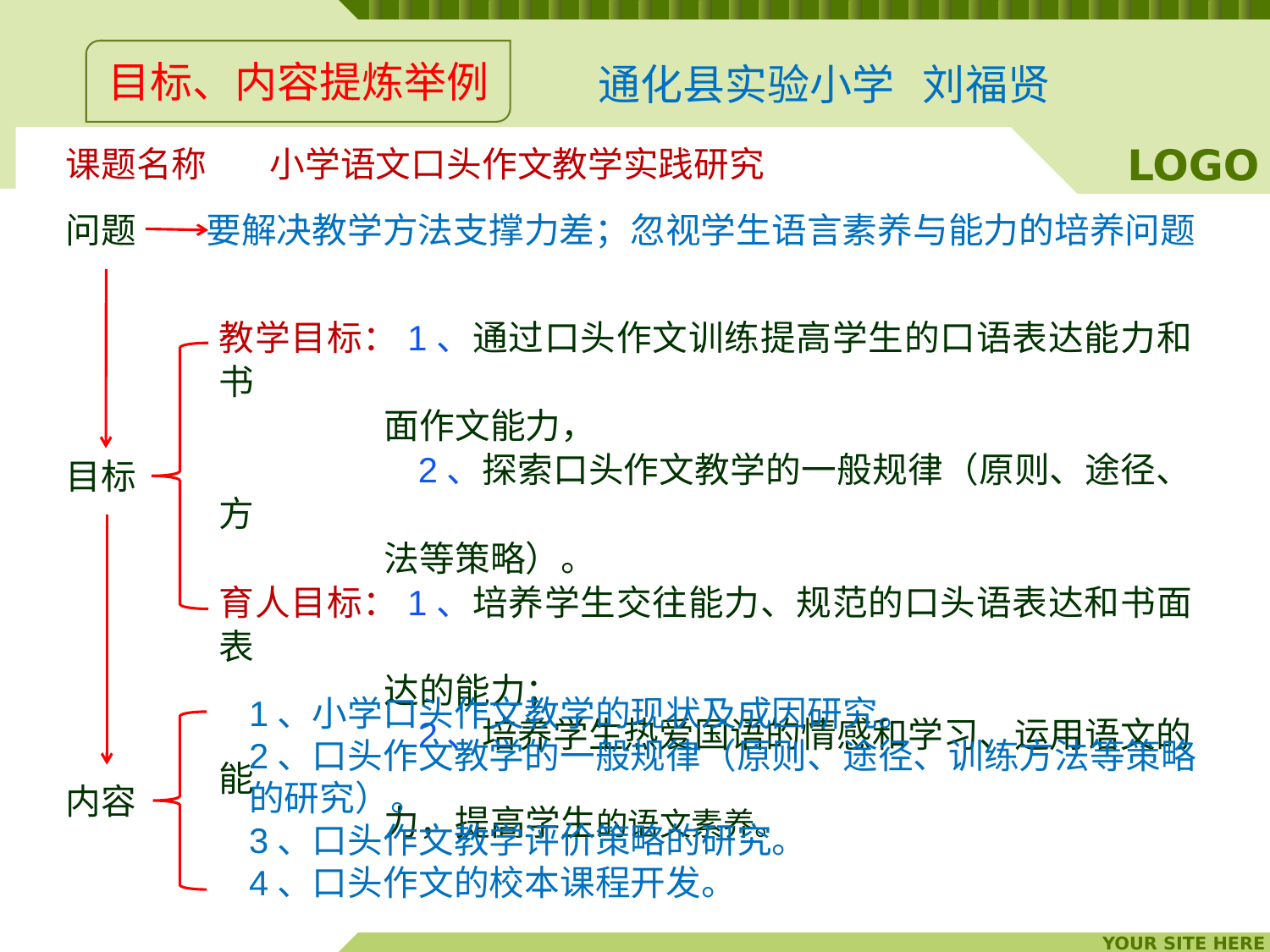

目标、内容提炼举例

通化县实验小学   刘福贤
课题名称        小学语文口头作文教学实践研究
问题
要解决教学方法支撑力差；忽视学生语言素养与能力的培养问题
教学目标：1、通过口头作文训练提高学生的口语表达能力和书
                    面作文能力，
                    2、探索口头作文教学的一般规律（原则、途径、方
                    法等策略）。
育人目标：1、培养学生交往能力、规范的口头语表达和书面表
                    达的能力；
                    2、培养学生热爱国语的情感和学习、运用语文的能
                    力，提高学生的语文素养。

目标
1、小学口头作文教学的现状及成因研究。
2、口头作文教学的一般规律（原则、途径、训练方法等策略的研究）。
3、口头作文教学评价策略的研究。
4、口头作文的校本课程开发。

内容